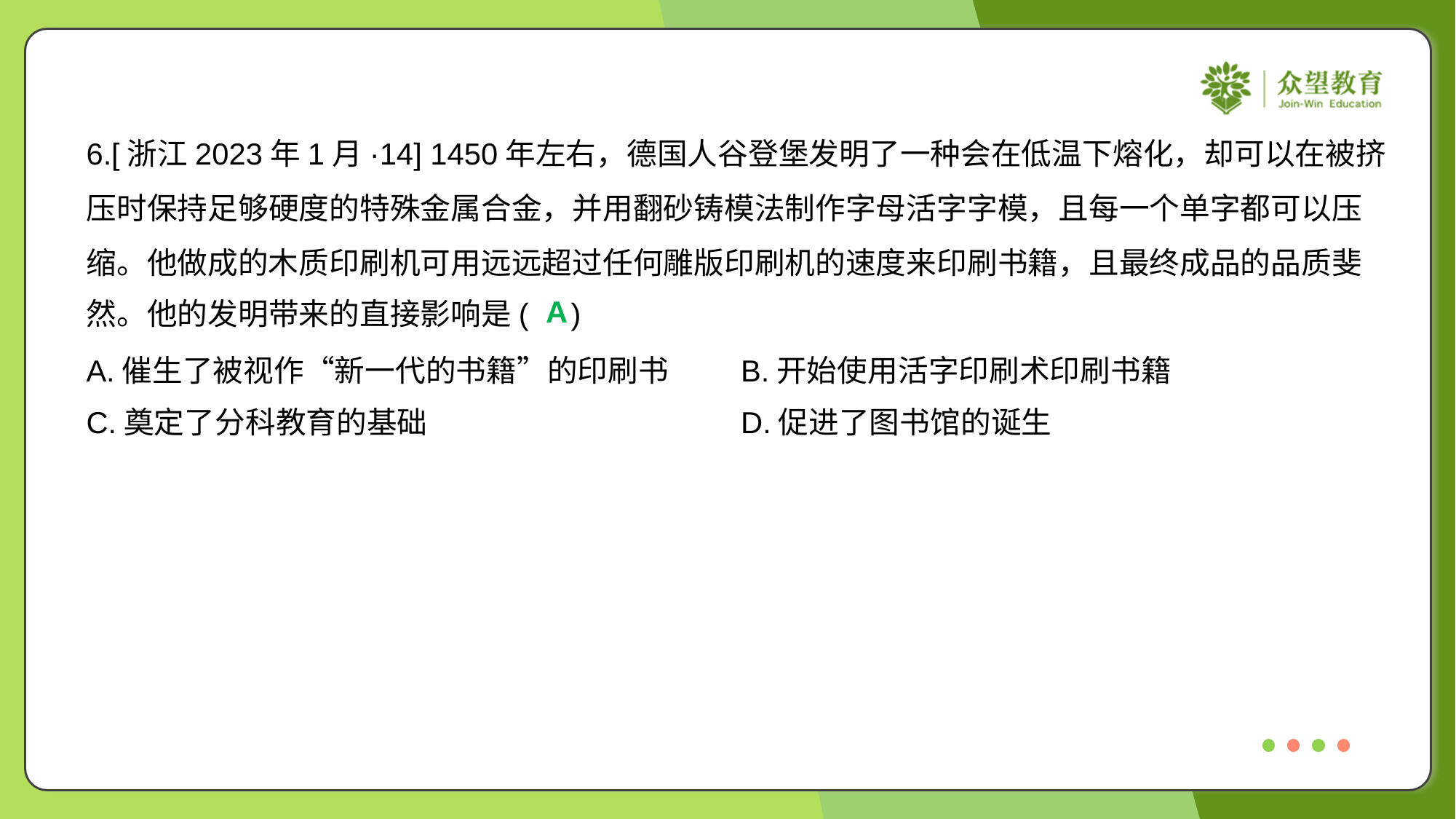

6.[浙江2023年1月·14] 1450年左右，德国人谷登堡发明了一种会在低温下熔化，却可以在被挤
压时保持足够硬度的特殊金属合金，并用翻砂铸模法制作字母活字字模，且每一个单字都可以压
缩。他做成的木质印刷机可用远远超过任何雕版印刷机的速度来印刷书籍，且最终成品的品质斐
然。他的发明带来的直接影响是(     )
A
A.催生了被视作“新一代的书籍”的印刷书	B.开始使用活字印刷术印刷书籍
C.奠定了分科教育的基础	D.促进了图书馆的诞生